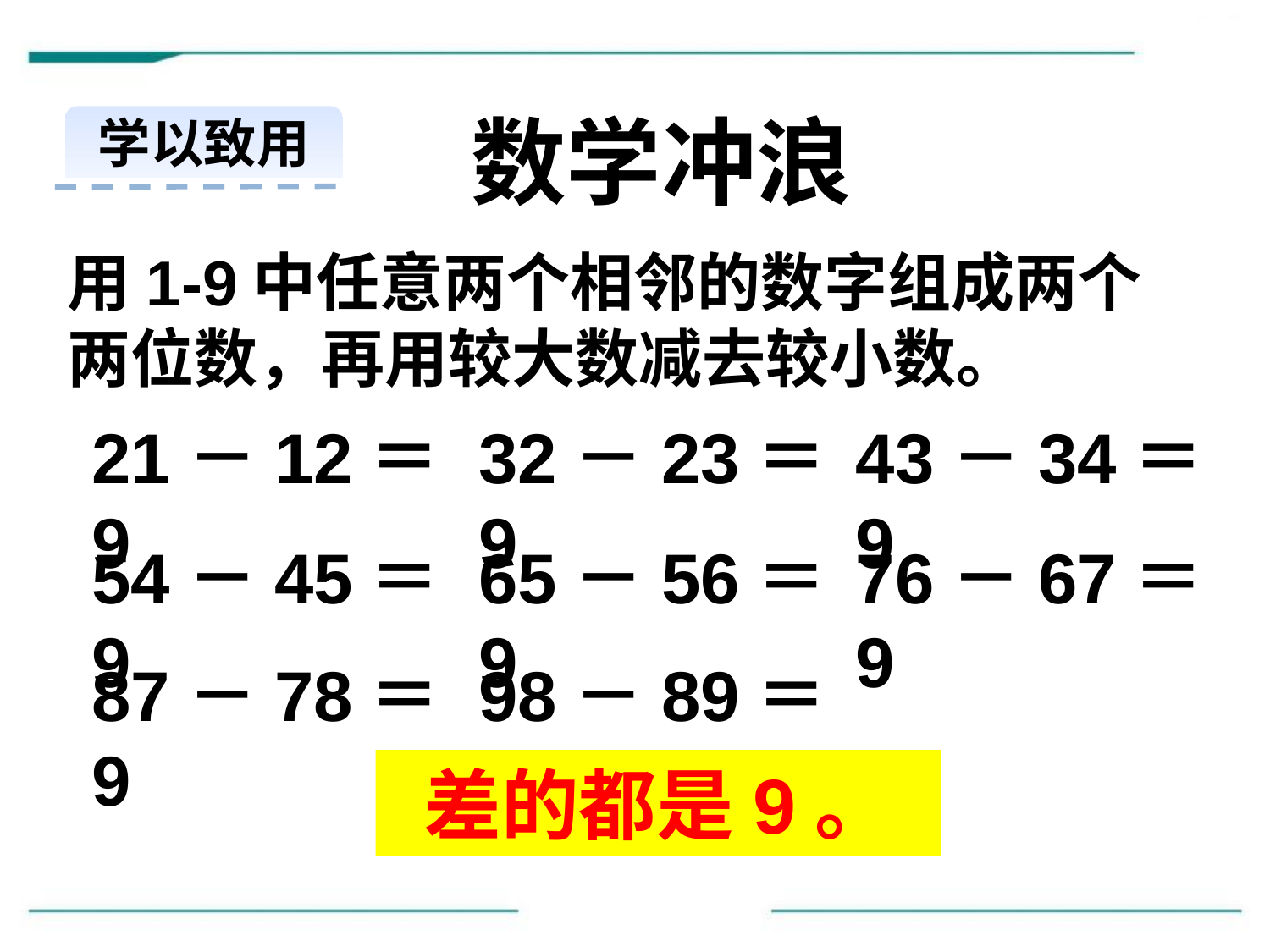

数学冲浪
学以致用

用1-9中任意两个相邻的数字组成两个两位数，再用较大数减去较小数。
21－12＝9
32－23＝9
43－34＝9
54－45＝9
65－56＝9
76－67＝9
87－78＝9
98－89＝9
差的都是9。